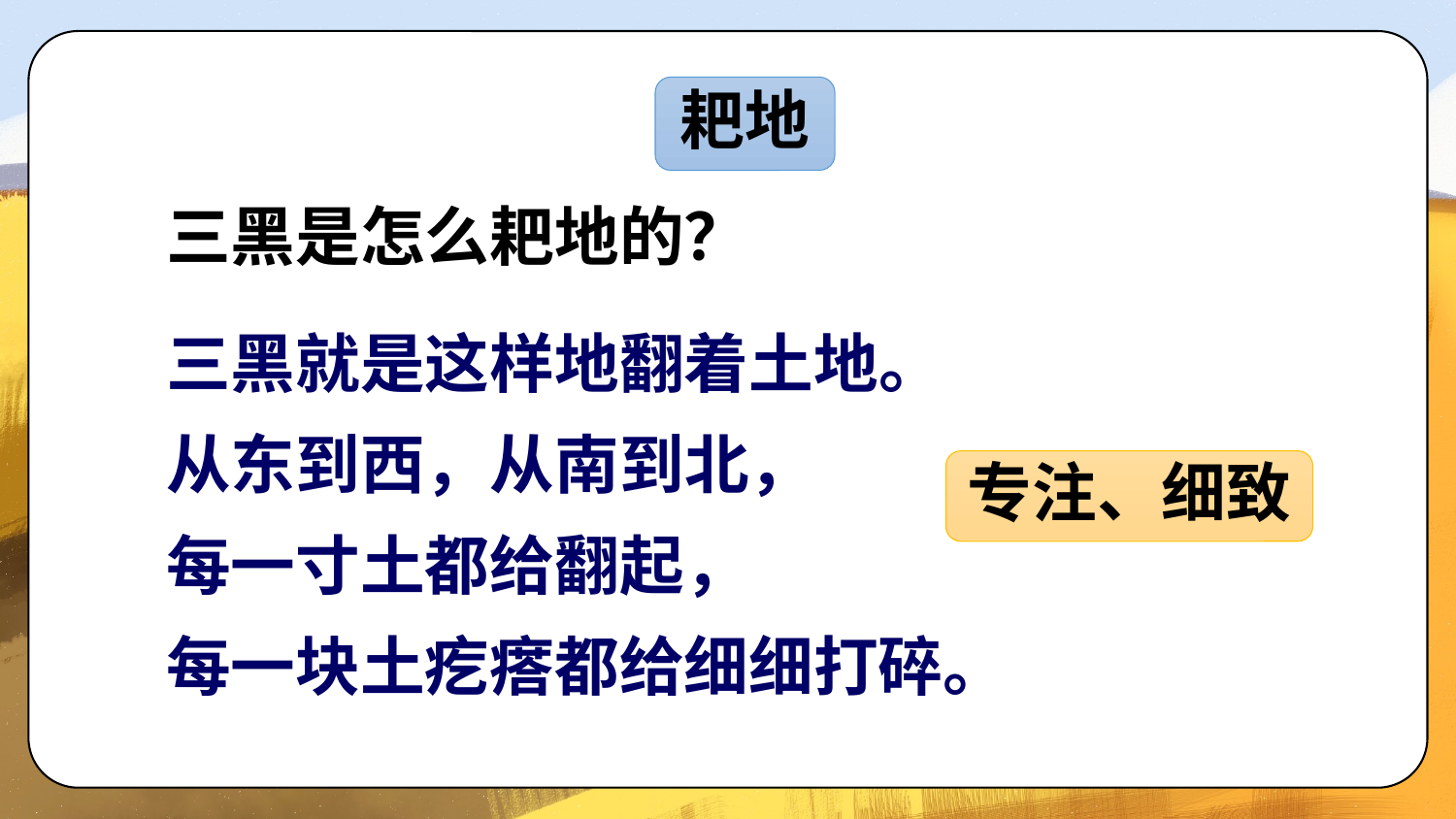

耙地
三黑是怎么耙地的？
三黑就是这样地翻着土地。
从东到西，从南到北，
每一寸土都给翻起，
每一块土疙瘩都给细细打碎。
专注、细致